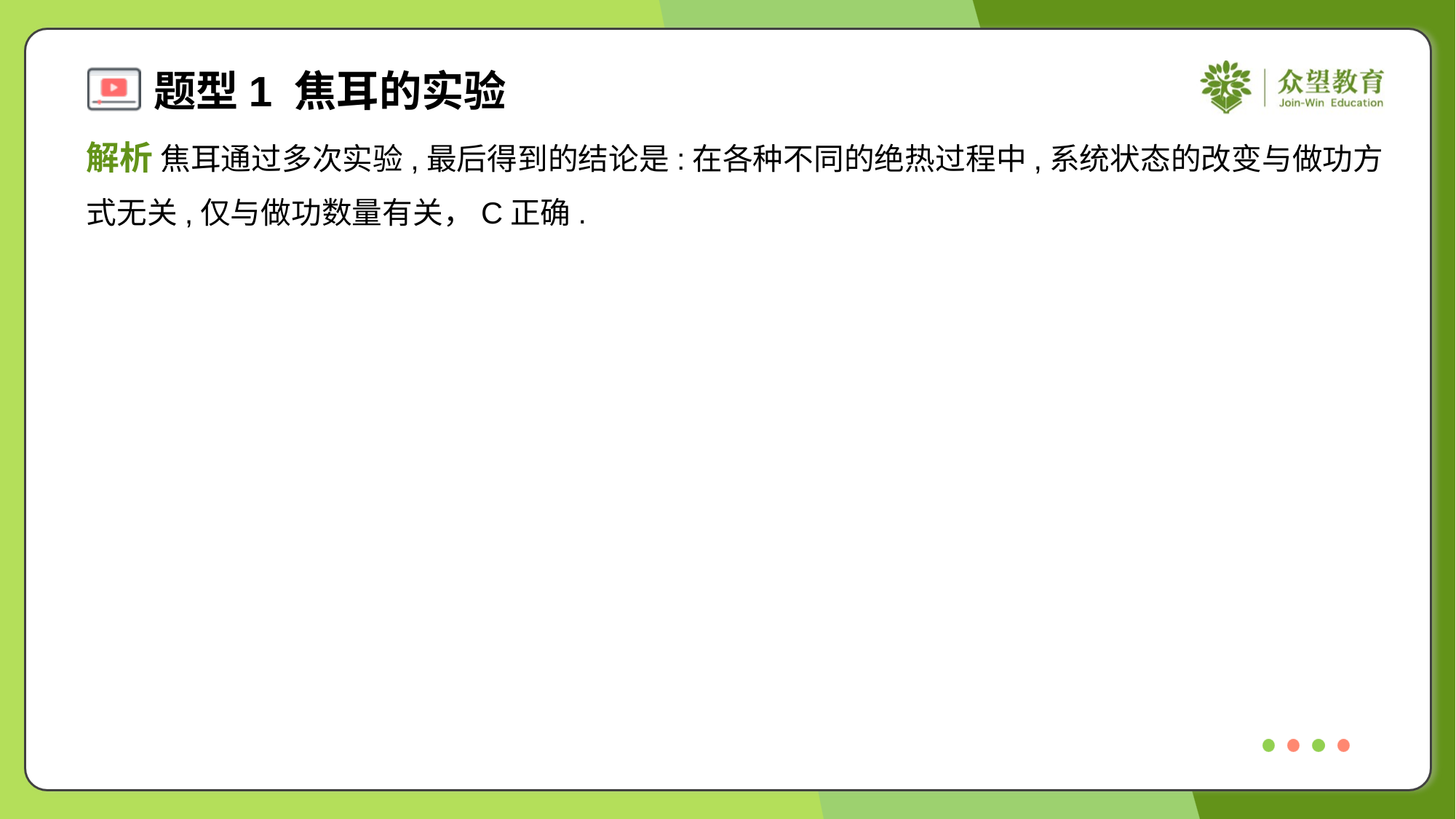

解析 焦耳通过多次实验,最后得到的结论是:在各种不同的绝热过程中,系统状态的改变与做功方
式无关,仅与做功数量有关，C正确.